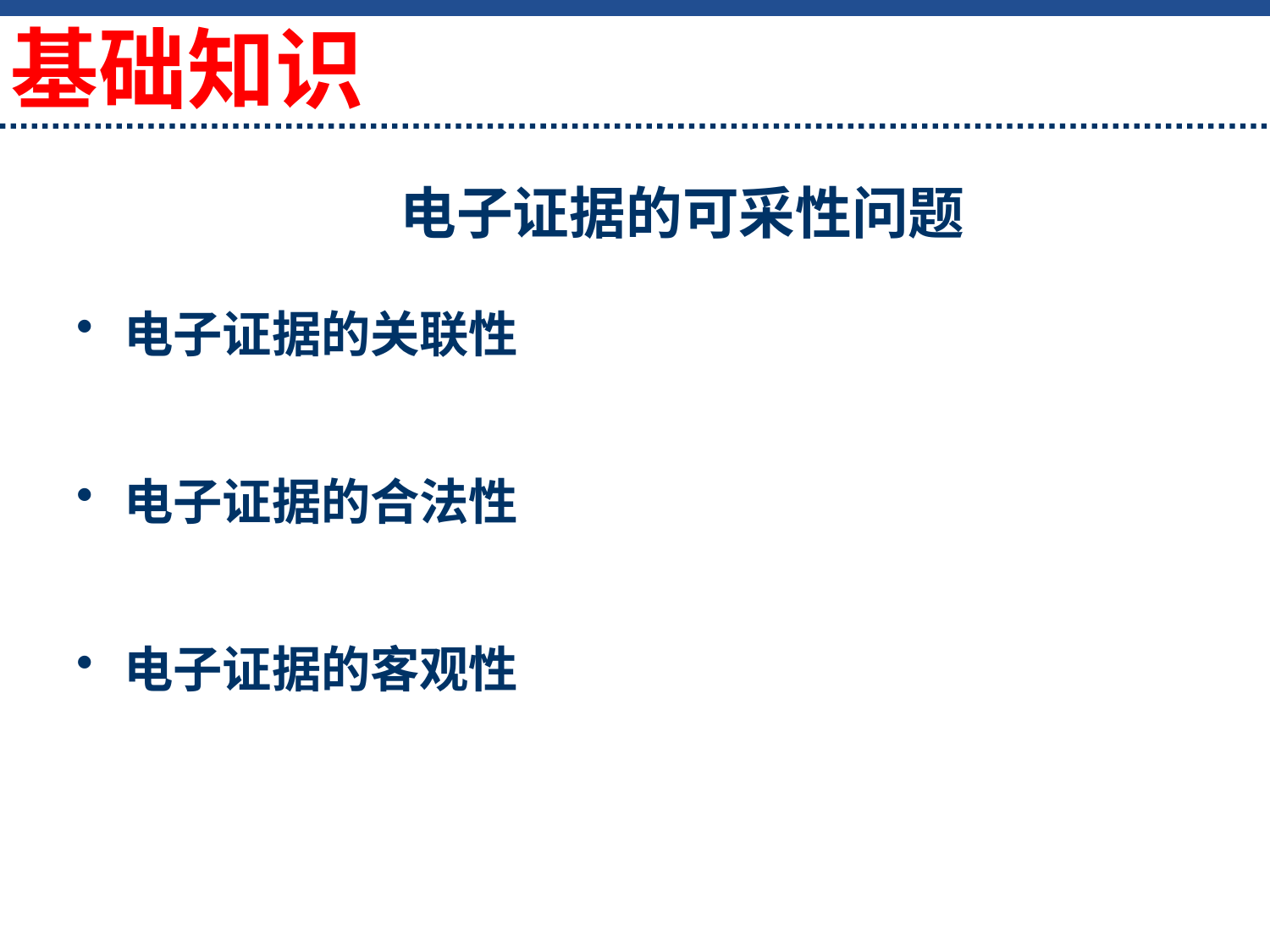

基础知识
# 电子证据的可采性问题
电子证据的关联性

电子证据的合法性

电子证据的客观性